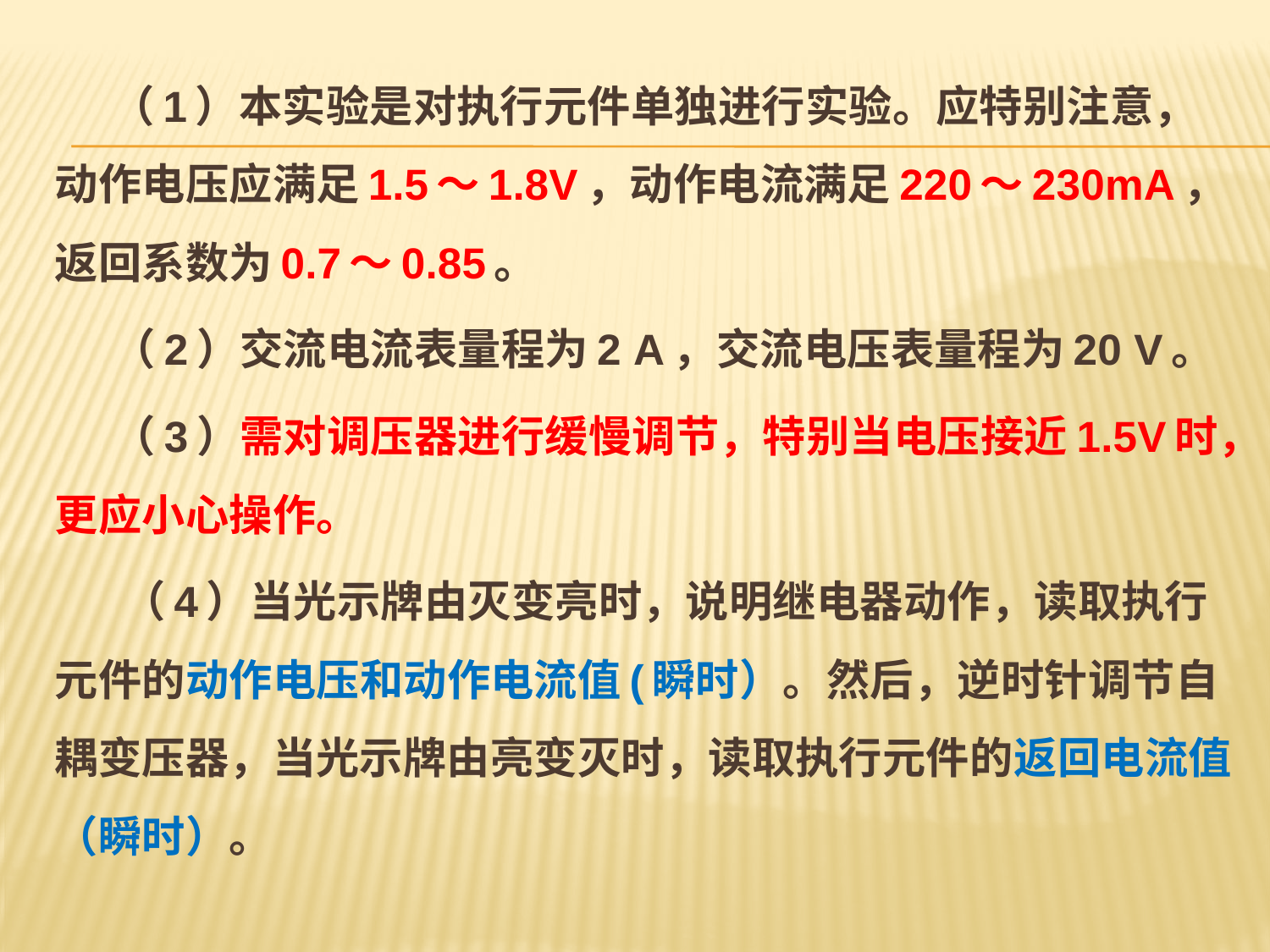

（1）本实验是对执行元件单独进行实验。应特别注意，动作电压应满足1.5～1.8V，动作电流满足220～230mA，返回系数为0.7～0.85。
     （2）交流电流表量程为2 A，交流电压表量程为20 V。
     （3）需对调压器进行缓慢调节，特别当电压接近1.5V时，更应小心操作。
      （4）当光示牌由灭变亮时，说明继电器动作，读取执行元件的动作电压和动作电流值(瞬时）。然后，逆时针调节自耦变压器，当光示牌由亮变灭时，读取执行元件的返回电流值（瞬时）。